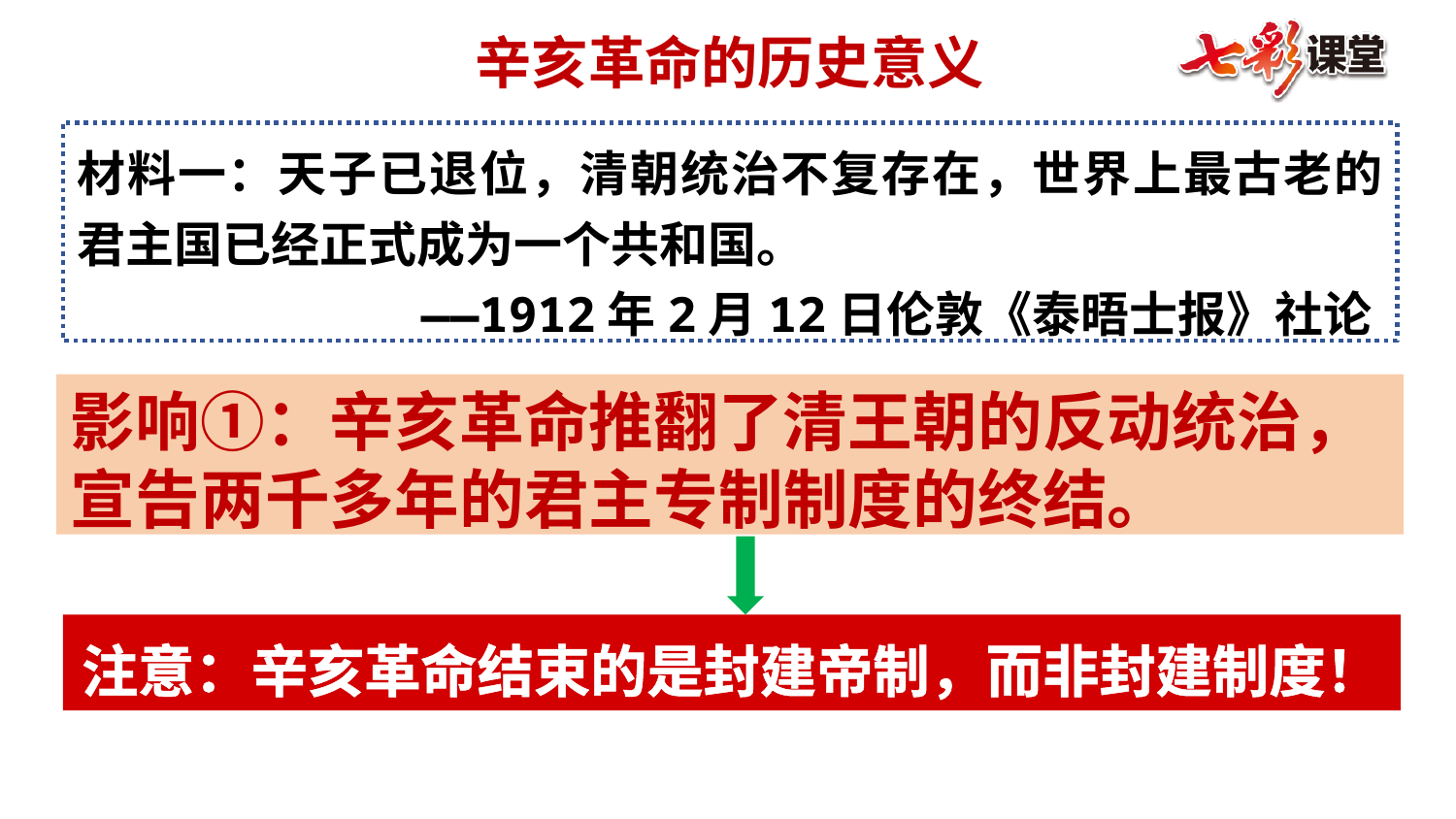

辛亥革命的历史意义

材料一：天子已退位，清朝统治不复存在，世界上最古老的君主国已经正式成为一个共和国。
——1912年2月12日伦敦《泰晤士报》社论

影响①：辛亥革命推翻了清王朝的反动统治，宣告两千多年的君主专制制度的终结。

注意：辛亥革命结束的是封建帝制，而非封建制度！